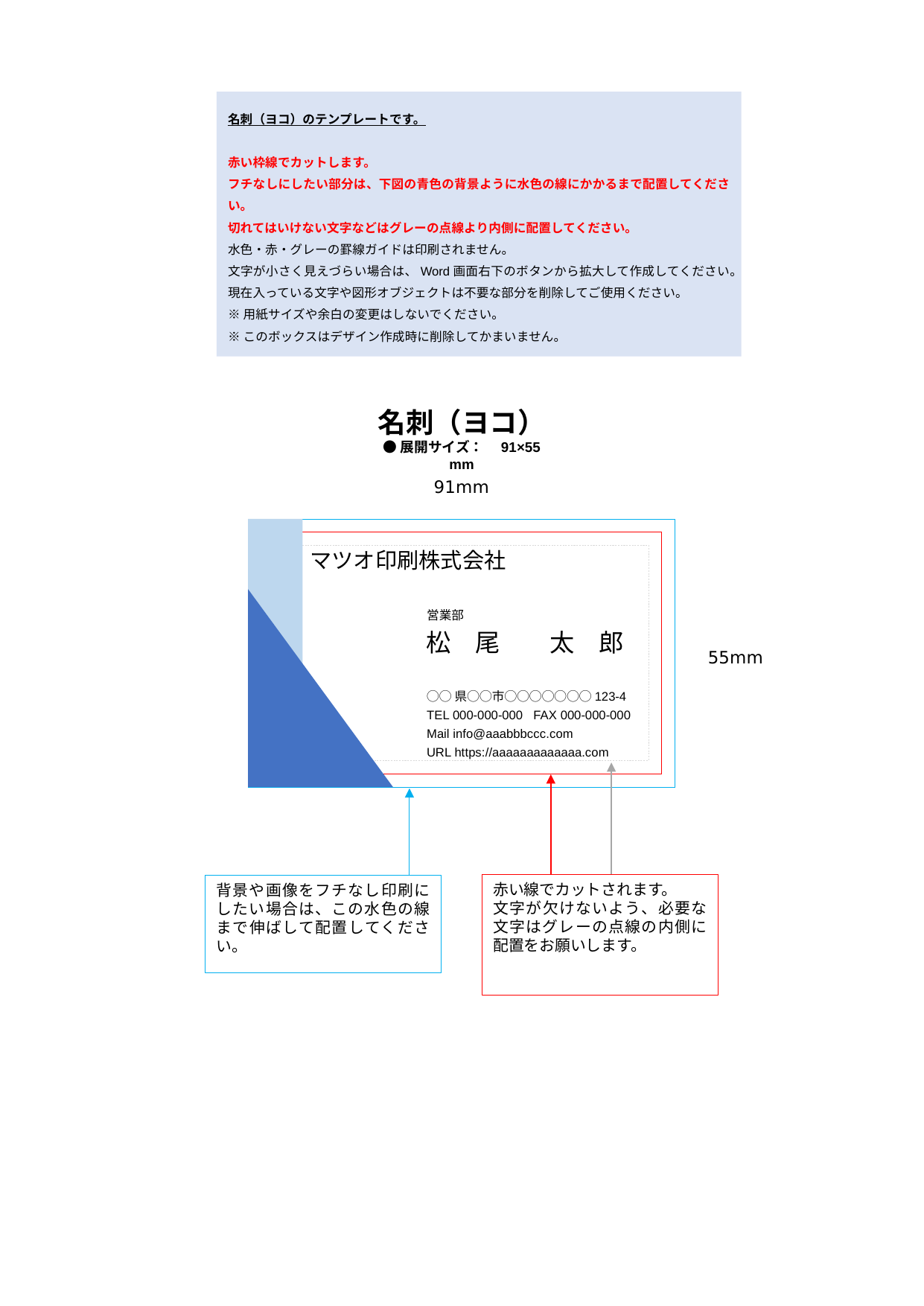

名刺（ヨコ）のテンプレートです。

赤い枠線でカットします。
フチなしにしたい部分は、下図の青色の背景ように水色の線にかかるまで配置してください。
切れてはいけない文字などはグレーの点線より内側に配置してください。
水色・赤・グレーの罫線ガイドは印刷されません。
文字が小さく見えづらい場合は、Word画面右下のボタンから拡大して作成してください。
現在入っている文字や図形オブジェクトは不要な部分を削除してご使用ください。
※用紙サイズや余白の変更はしないでください。
※このボックスはデザイン作成時に削除してかまいません。

マツオ印刷株式会社

営業部
松　尾　　太　郎
◯◯県◯◯市◯◯◯◯◯◯◯123-4
TEL 000-000-000   FAX 000-000-000
Mail info@aaabbbccc.com
URL https://aaaaaaaaaaaaa.com